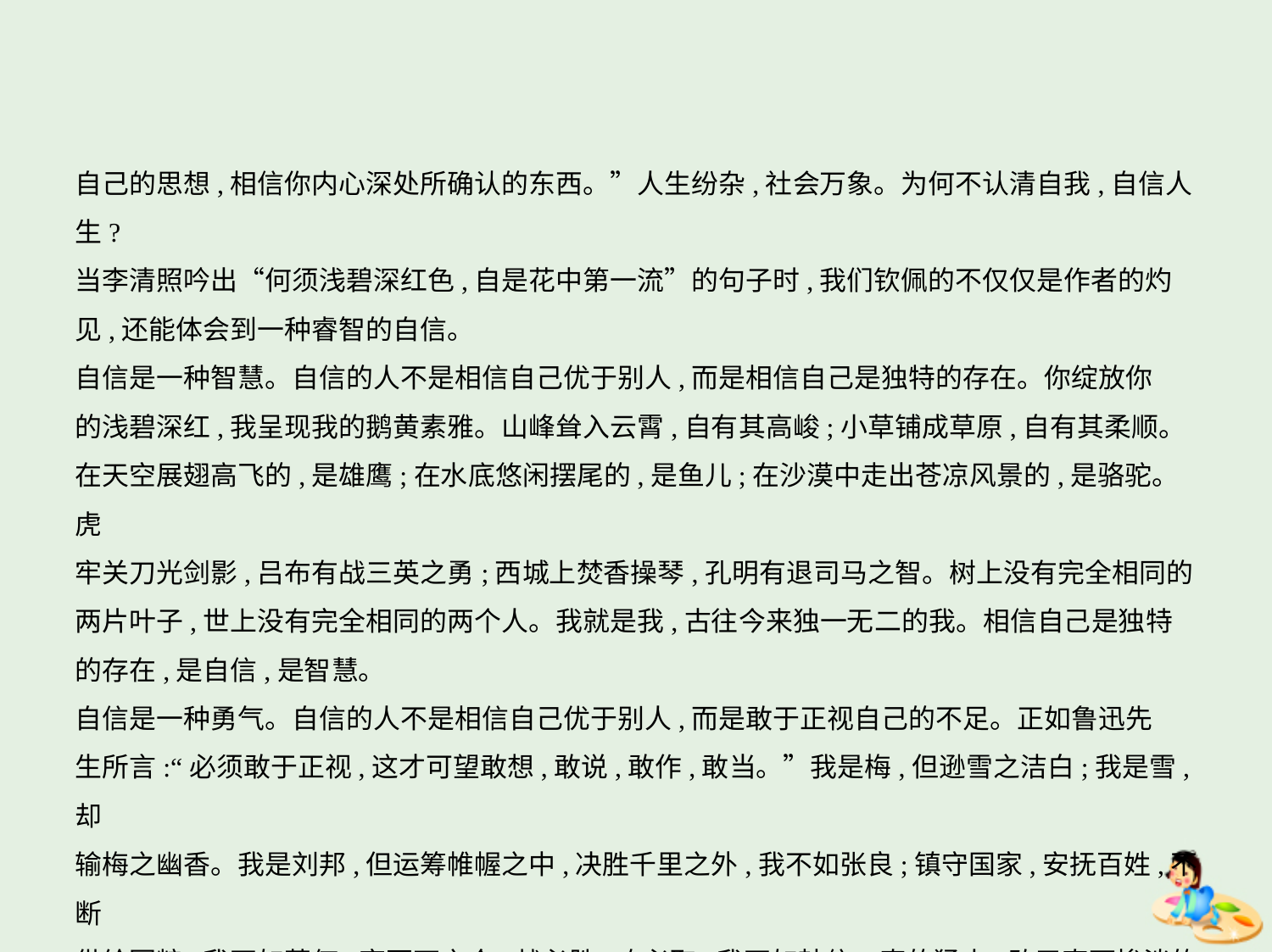

自己的思想,相信你内心深处所确认的东西。”人生纷杂,社会万象。为何不认清自我,自信人
生?
当李清照吟出“何须浅碧深红色,自是花中第一流”的句子时,我们钦佩的不仅仅是作者的灼
见,还能体会到一种睿智的自信。
自信是一种智慧。自信的人不是相信自己优于别人,而是相信自己是独特的存在。你绽放你
的浅碧深红,我呈现我的鹅黄素雅。山峰耸入云霄,自有其高峻;小草铺成草原,自有其柔顺。
在天空展翅高飞的,是雄鹰;在水底悠闲摆尾的,是鱼儿;在沙漠中走出苍凉风景的,是骆驼。虎
牢关刀光剑影,吕布有战三英之勇;西城上焚香操琴,孔明有退司马之智。树上没有完全相同的
两片叶子,世上没有完全相同的两个人。我就是我,古往今来独一无二的我。相信自己是独特
的存在,是自信,是智慧。
自信是一种勇气。自信的人不是相信自己优于别人,而是敢于正视自己的不足。正如鲁迅先
生所言:“必须敢于正视,这才可望敢想,敢说,敢作,敢当。”我是梅,但逊雪之洁白;我是雪,却
输梅之幽香。我是刘邦,但运筹帷幄之中,决胜千里之外,我不如张良;镇守国家,安抚百姓,不断
供给军粮,我不如萧何;率百万之众,战必胜,攻必取,我不如韩信。真的猛士,敢于直面惨淡的人